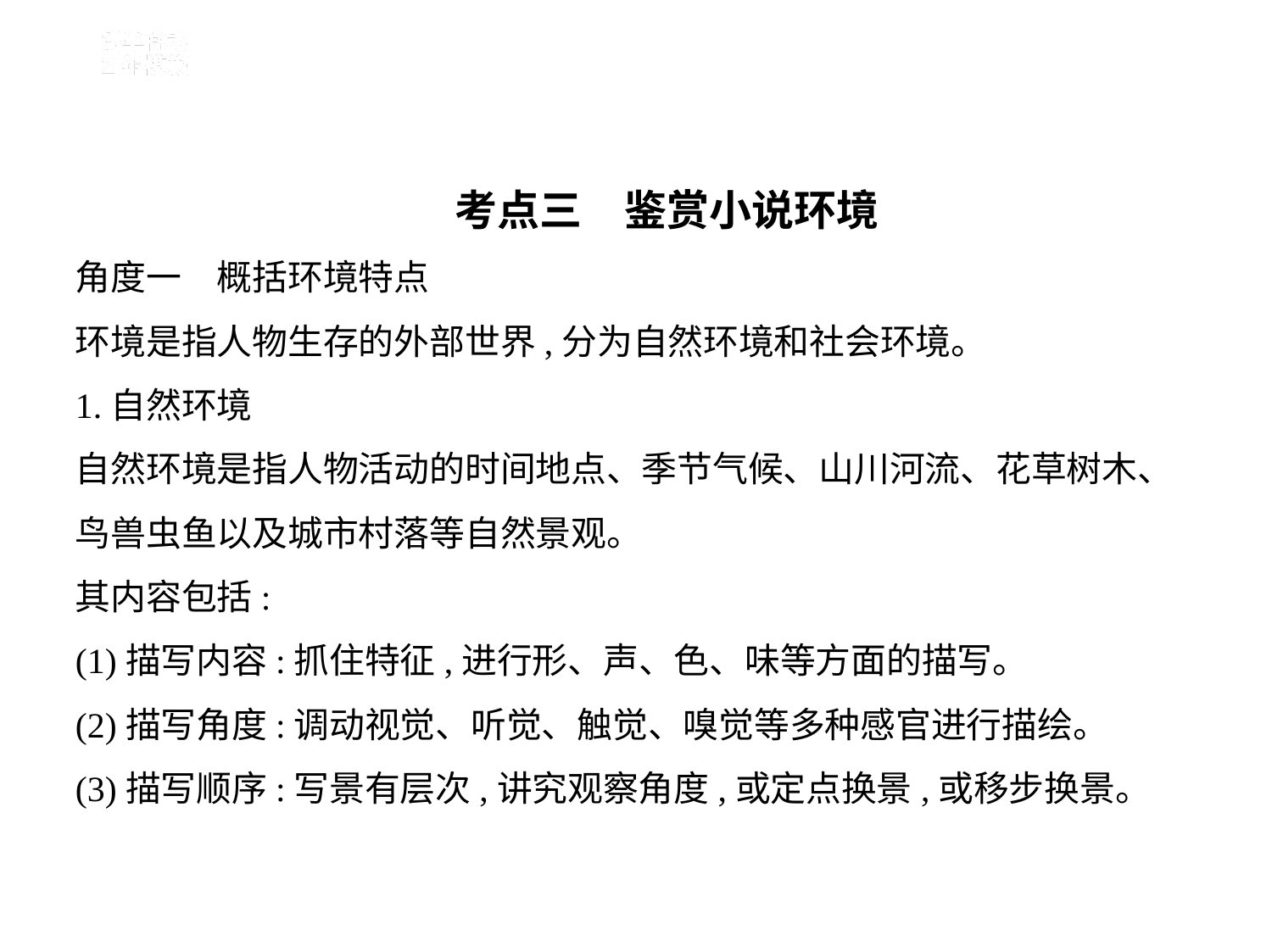

考点三　鉴赏小说环境
角度一　概括环境特点
环境是指人物生存的外部世界,分为自然环境和社会环境。
1.自然环境
自然环境是指人物活动的时间地点、季节气候、山川河流、花草树木、
鸟兽虫鱼以及城市村落等自然景观。
其内容包括:
(1)描写内容:抓住特征,进行形、声、色、味等方面的描写。
(2)描写角度:调动视觉、听觉、触觉、嗅觉等多种感官进行描绘。
(3)描写顺序:写景有层次,讲究观察角度,或定点换景,或移步换景。